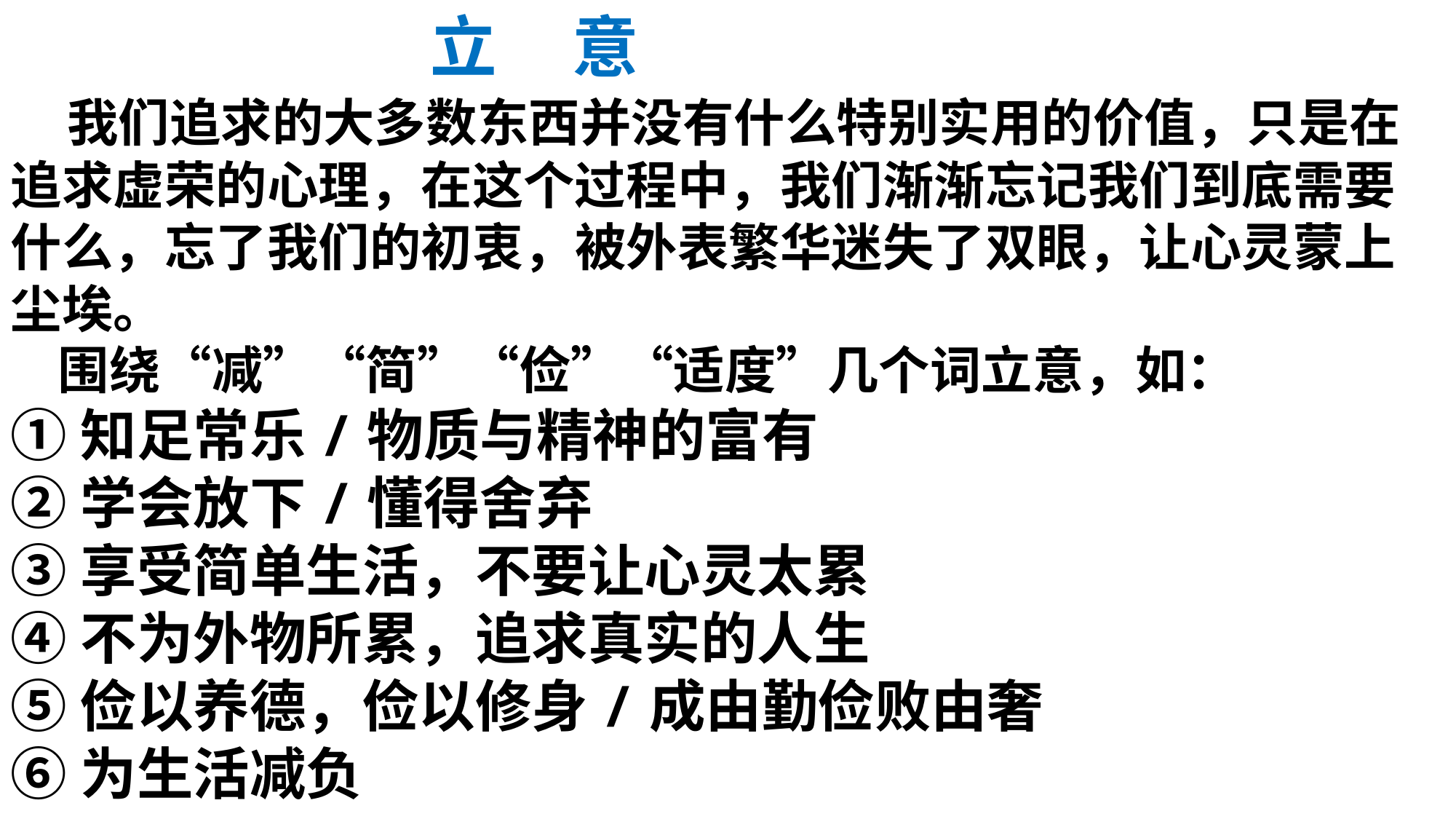

立     意
　我们追求的大多数东西并没有什么特别实用的价值，只是在追求虚荣的心理，在这个过程中，我们渐渐忘记我们到底需要什么，忘了我们的初衷，被外表繁华迷失了双眼，让心灵蒙上尘埃。
   围绕“减”“简”“俭”“适度”几个词立意，如：
①知足常乐/物质与精神的富有
②学会放下/懂得舍弃
③享受简单生活，不要让心灵太累
④不为外物所累，追求真实的人生
⑤俭以养德，俭以修身/成由勤俭败由奢
⑥为生活减负